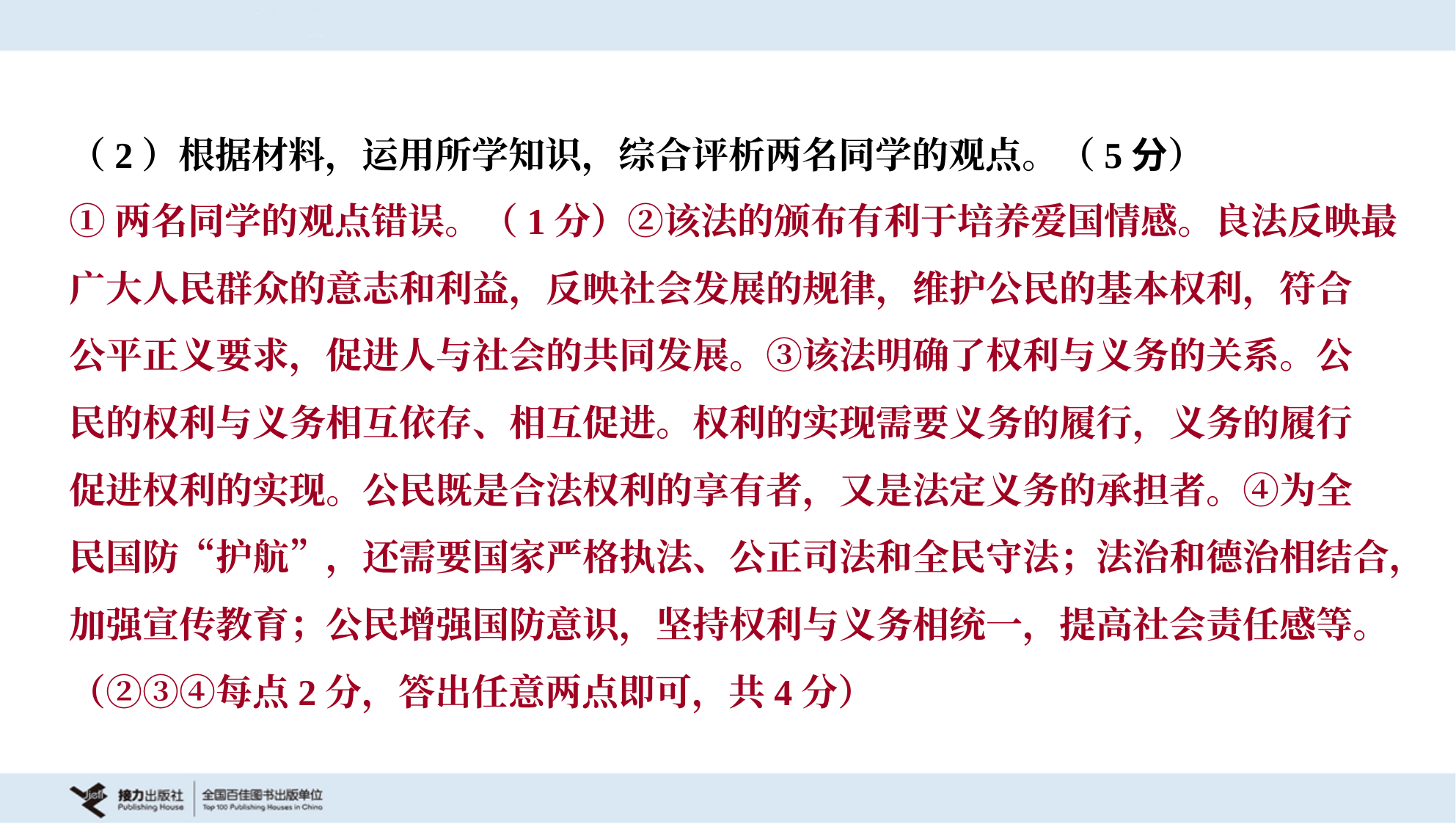

（2）根据材料，运用所学知识，综合评析两名同学的观点。（5分）
①两名同学的观点错误。（1分）②该法的颁布有利于培养爱国情感。良法反映最
广大人民群众的意志和利益，反映社会发展的规律，维护公民的基本权利，符合
公平正义要求，促进人与社会的共同发展。③该法明确了权利与义务的关系。公
民的权利与义务相互依存、相互促进。权利的实现需要义务的履行，义务的履行
促进权利的实现。公民既是合法权利的享有者，又是法定义务的承担者。④为全
民国防“护航”，还需要国家严格执法、公正司法和全民守法；法治和德治相结合，
加强宣传教育；公民增强国防意识，坚持权利与义务相统一，提高社会责任感等。
（②③④每点2分，答出任意两点即可，共4分）